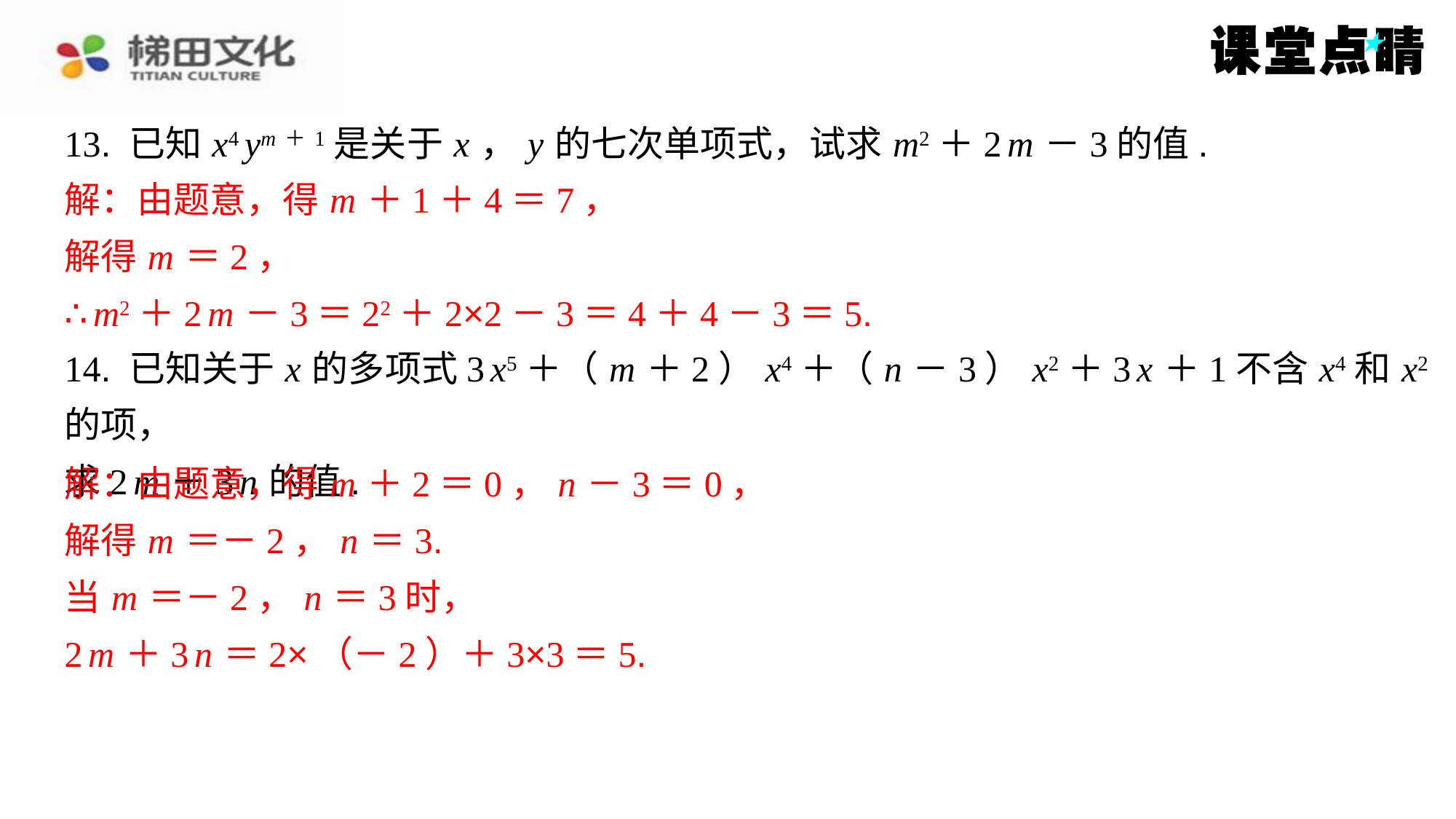

13. 已知 x4 ym＋1是关于 x ， y 的七次单项式，试求 m2＋2 m －3的值.
解：由题意，得 m ＋1＋4＝7，
解得 m ＝2，
∴ m2＋2 m －3＝22＋2×2－3＝4＋4－3＝5.
14. 已知关于 x 的多项式3 x5＋（ m ＋2） x4＋（ n －3） x2＋3 x ＋1不含 x4和 x2的项，
求2 m ＋3 n 的值.
解：由题意，得 m ＋2＝0， n －3＝0，
解得 m ＝－2， n ＝3.
当 m ＝－2， n ＝3时，
2 m ＋3 n ＝2×（－2）＋3×3＝5.
解：由题意，得 m ＋1＋4＝7，
解得 m ＝2，
∴ m2＋2 m －3＝22＋2×2－3＝4＋4－3＝5.
解：由题意，得 m ＋2＝0， n －3＝0，
解得 m ＝－2， n ＝3.
当 m ＝－2， n ＝3时，
2 m ＋3 n ＝2×（－2）＋3×3＝5.